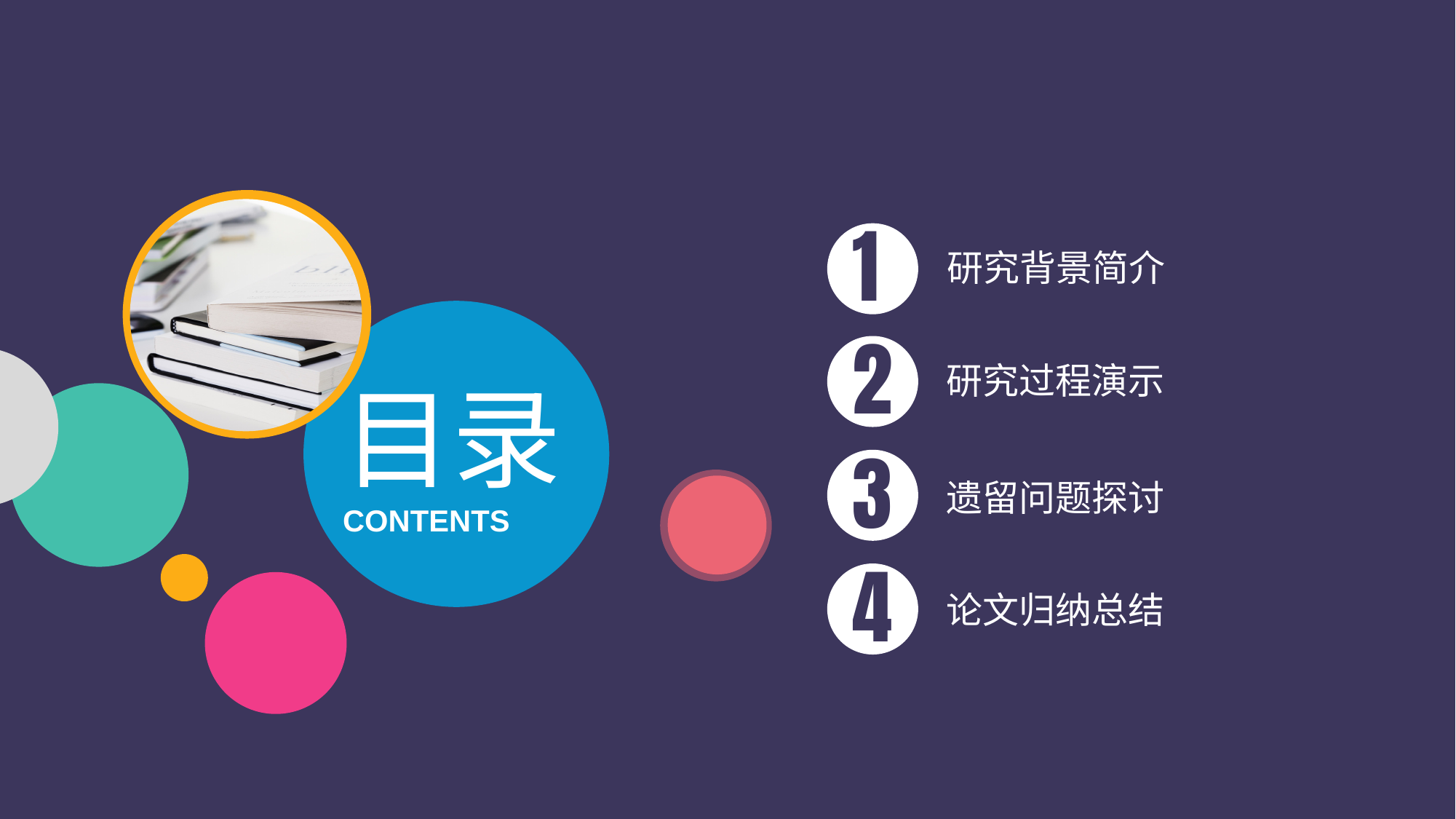

1

研究背景简介

2

研究过程演示
目录CONTENTS

3

遗留问题探讨

4

论文归纳总结